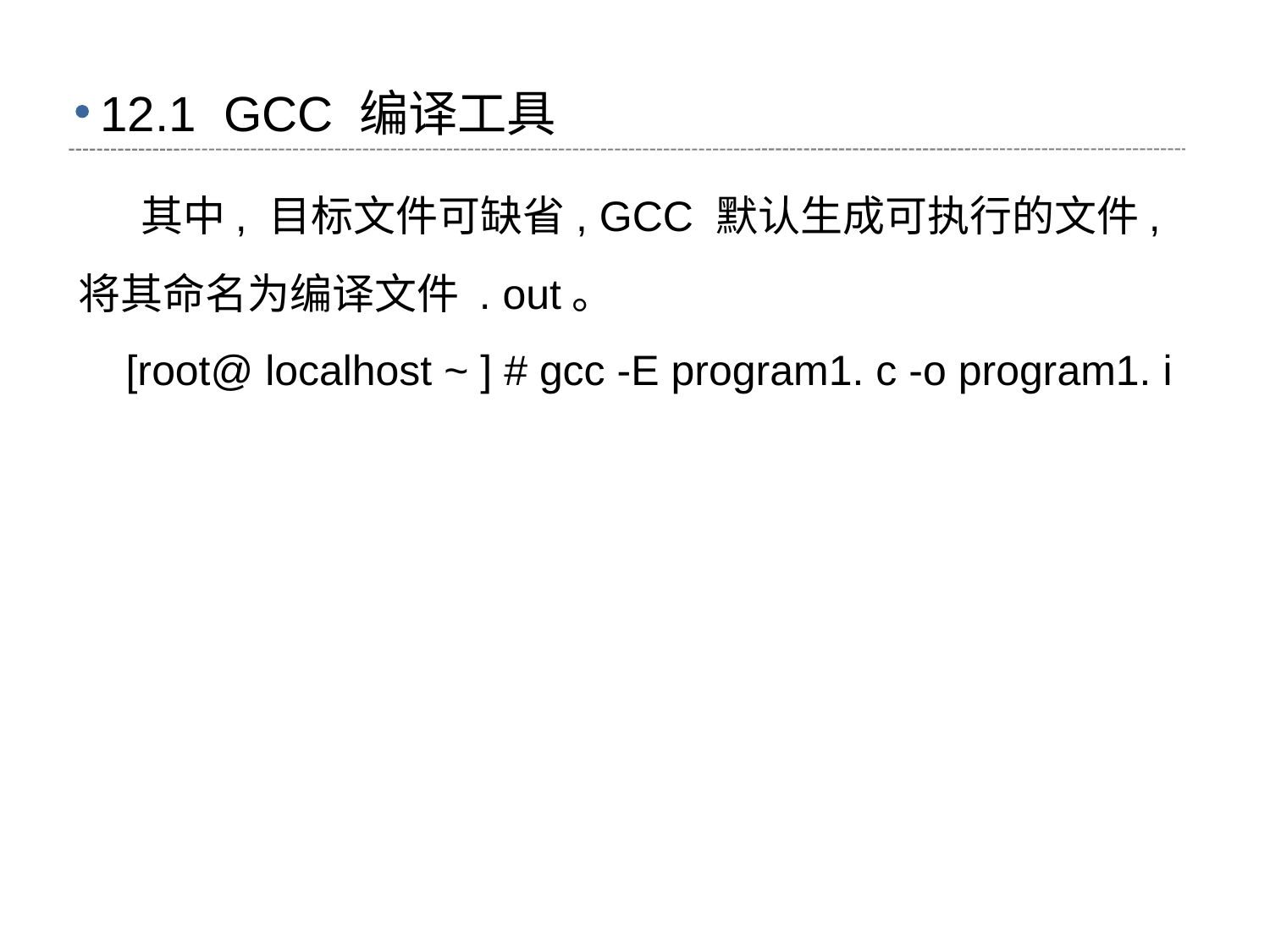

# 12.1  GCC 编译工具
     其中, 目标文件可缺省, GCC 默认生成可执行的文件, 将其命名为编译文件 . out。
    [root@ localhost ~ ] # gcc -E program1. c -o program1. i